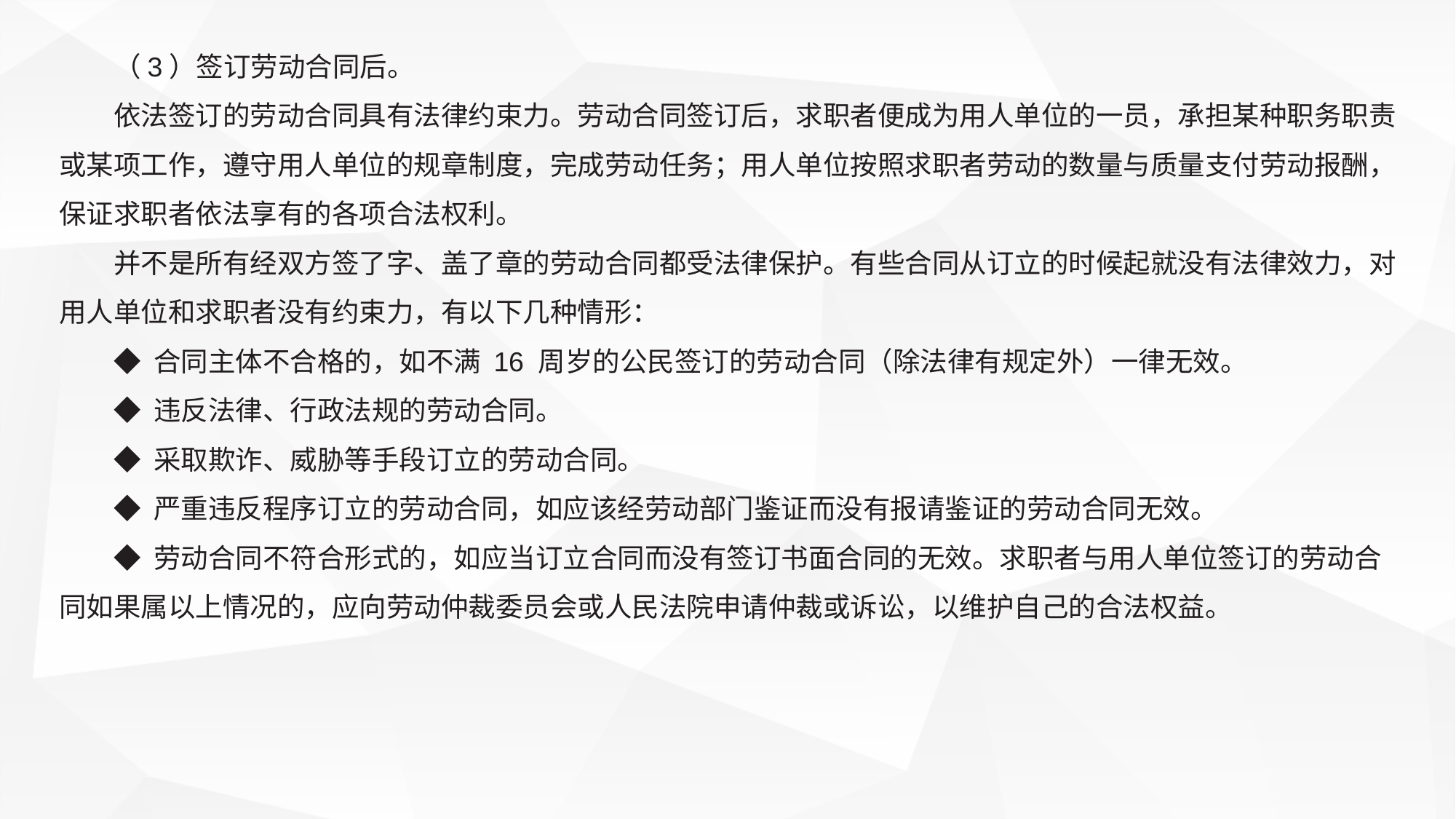

（3）签订劳动合同后。
依法签订的劳动合同具有法律约束力。劳动合同签订后，求职者便成为用人单位的一员，承担某种职务职责或某项工作，遵守用人单位的规章制度，完成劳动任务；用人单位按照求职者劳动的数量与质量支付劳动报酬，保证求职者依法享有的各项合法权利。
并不是所有经双方签了字、盖了章的劳动合同都受法律保护。有些合同从订立的时候起就没有法律效力，对用人单位和求职者没有约束力，有以下几种情形：
◆ 合同主体不合格的，如不满 16 周岁的公民签订的劳动合同（除法律有规定外）一律无效。
◆ 违反法律、行政法规的劳动合同。
◆ 采取欺诈、威胁等手段订立的劳动合同。
◆ 严重违反程序订立的劳动合同，如应该经劳动部门鉴证而没有报请鉴证的劳动合同无效。
◆ 劳动合同不符合形式的，如应当订立合同而没有签订书面合同的无效。求职者与用人单位签订的劳动合同如果属以上情况的，应向劳动仲裁委员会或人民法院申请仲裁或诉讼，以维护自己的合法权益。